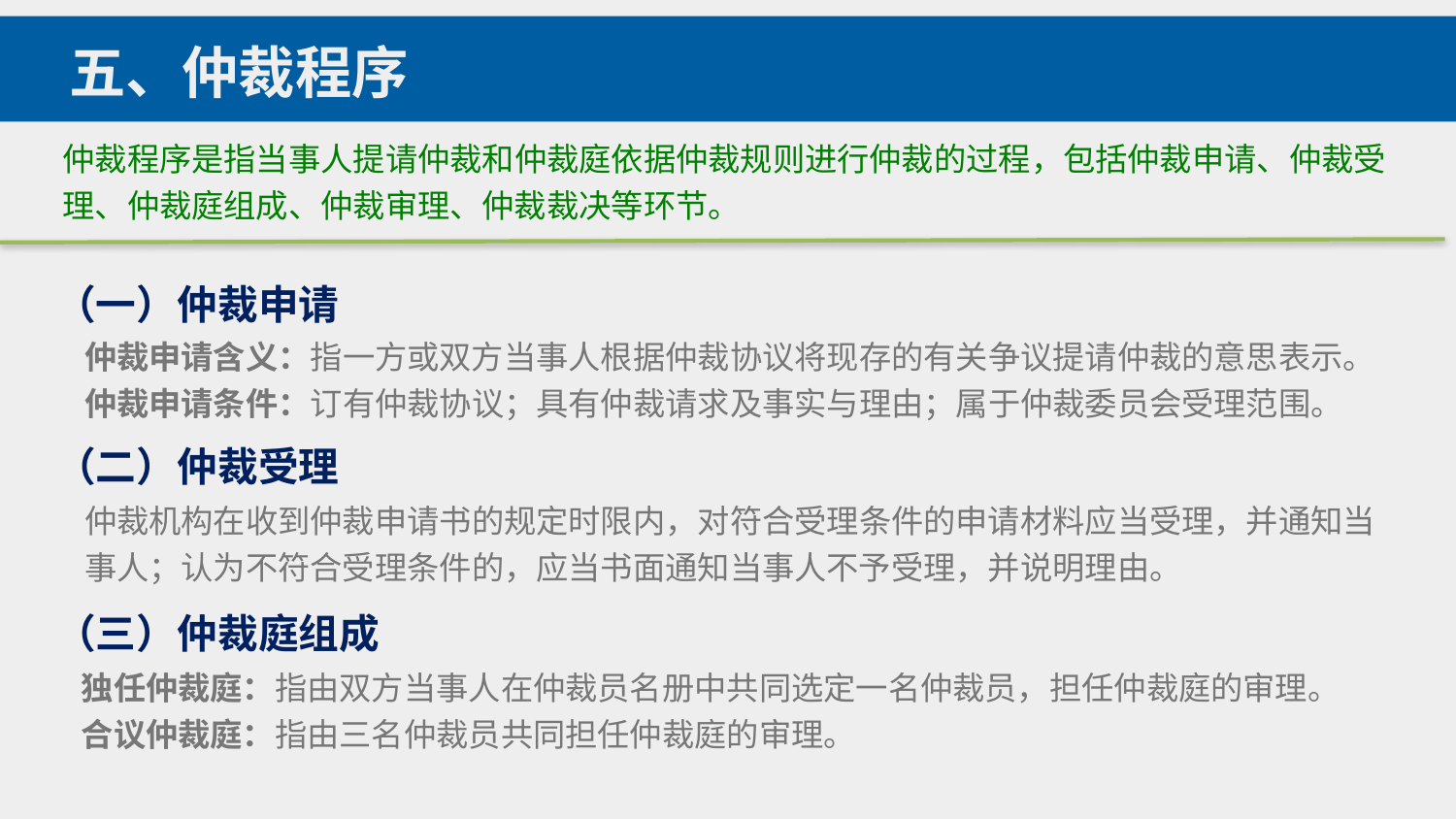

五、仲裁程序
仲裁程序是指当事人提请仲裁和仲裁庭依据仲裁规则进行仲裁的过程，包括仲裁申请、仲裁受理、仲裁庭组成、仲裁审理、仲裁裁决等环节。
（一）仲裁申请
仲裁申请含义：指一方或双方当事人根据仲裁协议将现存的有关争议提请仲裁的意思表示。
仲裁申请条件：订有仲裁协议；具有仲裁请求及事实与理由；属于仲裁委员会受理范围。
（二）仲裁受理
仲裁机构在收到仲裁申请书的规定时限内，对符合受理条件的申请材料应当受理，并通知当事人；认为不符合受理条件的，应当书面通知当事人不予受理，并说明理由。
（三）仲裁庭组成
独任仲裁庭：指由双方当事人在仲裁员名册中共同选定一名仲裁员，担任仲裁庭的审理。
合议仲裁庭：指由三名仲裁员共同担任仲裁庭的审理。